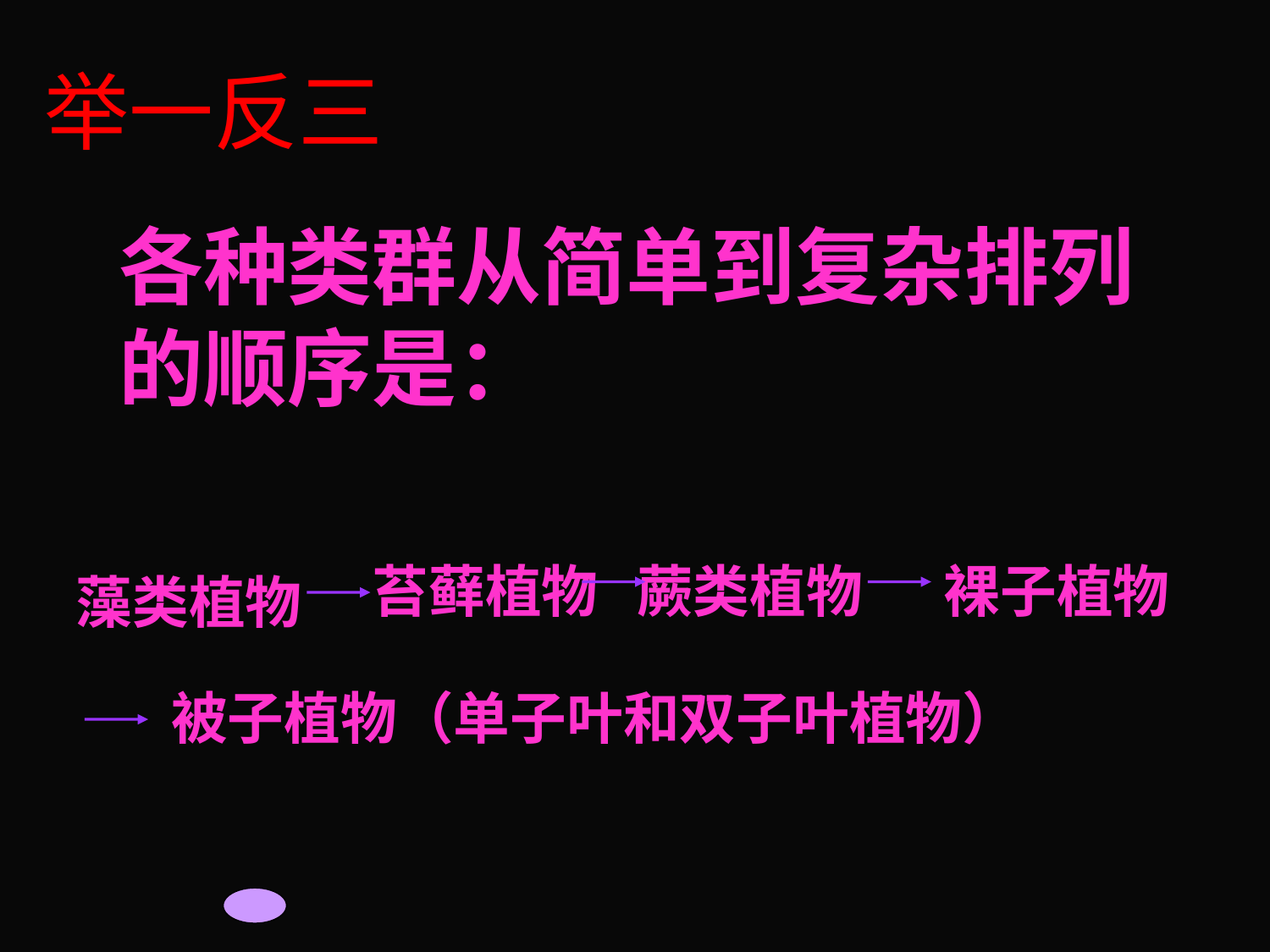

举一反三
各种类群从简单到复杂排列的顺序是：
苔藓植物
蕨类植物
裸子植物
藻类植物

被子植物（单子叶和双子叶植物）